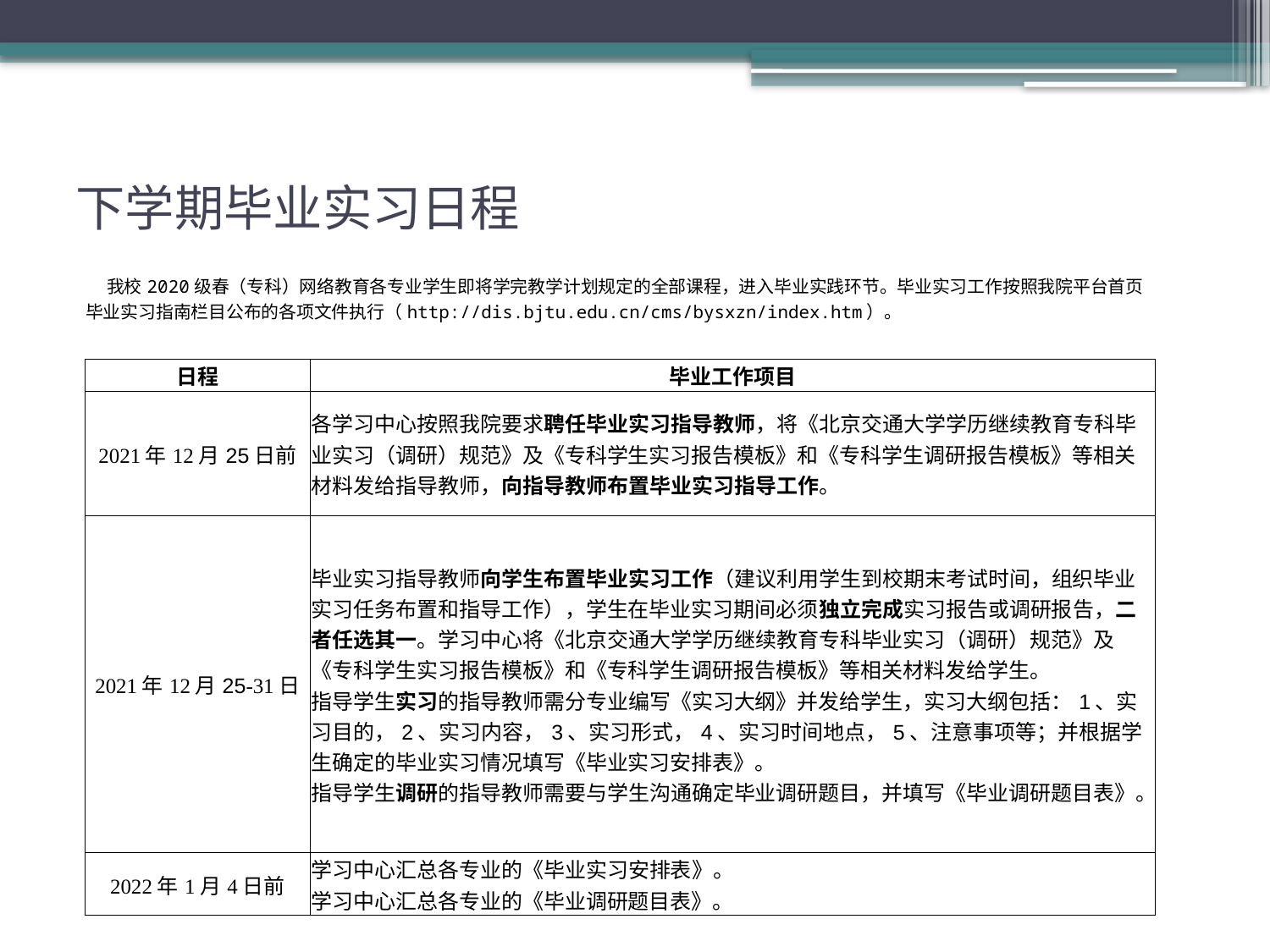

# 下学期毕业实习日程
| 我校2020级春（专科）网络教育各专业学生即将学完教学计划规定的全部课程，进入毕业实践环节。毕业实习工作按照我院平台首页毕业实习指南栏目公布的各项文件执行（http://dis.bjtu.edu.cn/cms/bysxzn/index.htm）。 |  |
| --- | --- |
| 日程 | 毕业工作项目 |
| 2021年12月25日前 | 各学习中心按照我院要求聘任毕业实习指导教师，将《北京交通大学学历继续教育专科毕业实习（调研）规范》及《专科学生实习报告模板》和《专科学生调研报告模板》等相关材料发给指导教师，向指导教师布置毕业实习指导工作。 |
| 2021年12月25-31日 | 毕业实习指导教师向学生布置毕业实习工作（建议利用学生到校期末考试时间，组织毕业实习任务布置和指导工作），学生在毕业实习期间必须独立完成实习报告或调研报告，二者任选其一。学习中心将《北京交通大学学历继续教育专科毕业实习（调研）规范》及《专科学生实习报告模板》和《专科学生调研报告模板》等相关材料发给学生。 指导学生实习的指导教师需分专业编写《实习大纲》并发给学生，实习大纲包括：1、实习目的，2、实习内容，3、实习形式，4、实习时间地点，5、注意事项等；并根据学生确定的毕业实习情况填写《毕业实习安排表》。 指导学生调研的指导教师需要与学生沟通确定毕业调研题目，并填写《毕业调研题目表》。 |
| 2022年1月4日前 | 学习中心汇总各专业的《毕业实习安排表》。 学习中心汇总各专业的《毕业调研题目表》。 |